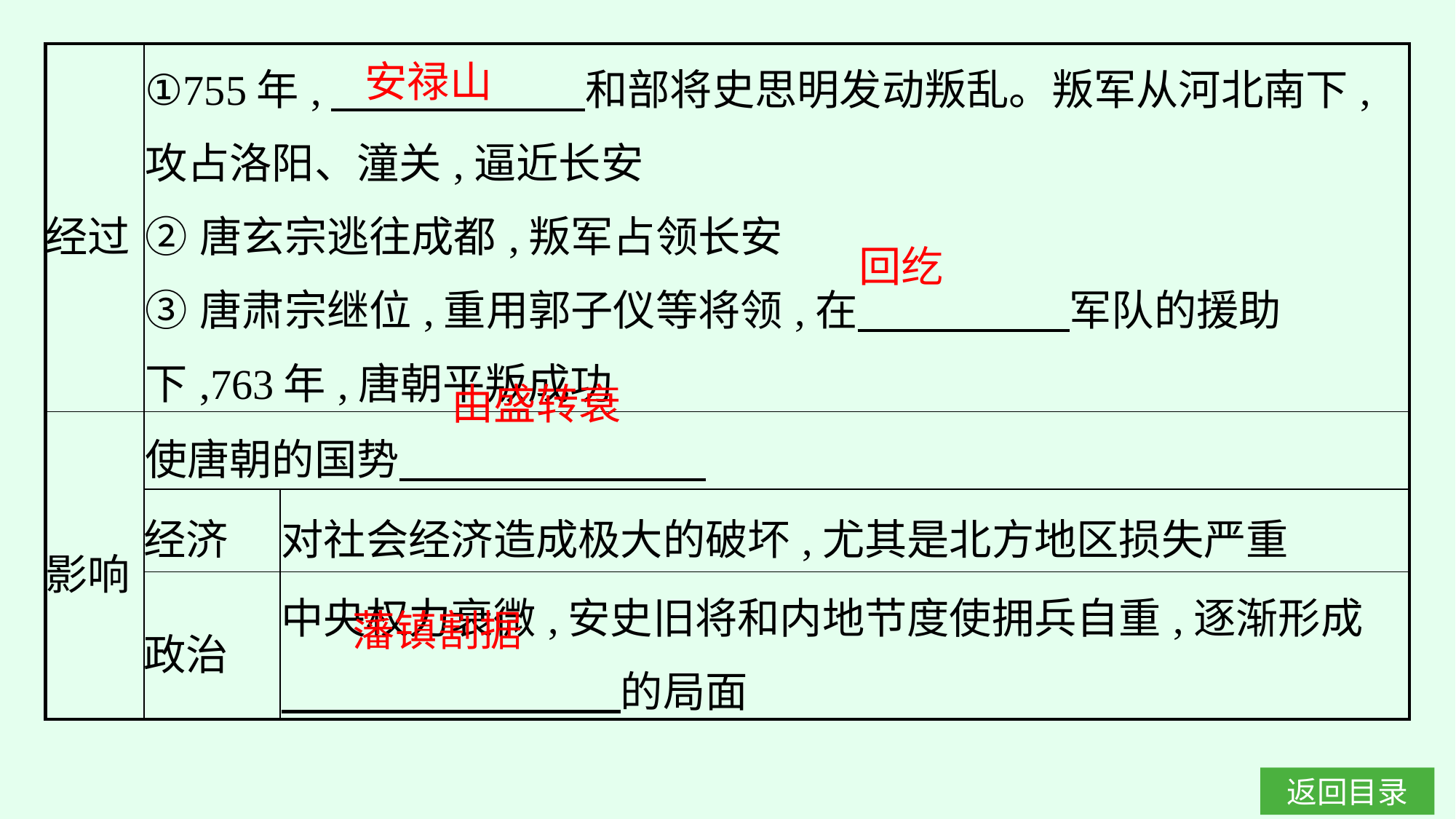

| 经过 | ①755年,　　　　　　和部将史思明发动叛乱。叛军从河北南下,攻占洛阳、潼关,逼近长安  ②唐玄宗逃往成都,叛军占领长安 ③唐肃宗继位,重用郭子仪等将领,在　　　　　军队的援助下,763年,唐朝平叛成功 |  |
| --- | --- | --- |
| 影响 | 使唐朝的国势 |  |
|  | 经济 | 对社会经济造成极大的破坏,尤其是北方地区损失严重 |
|  | 政治 | 中央权力衰微,安史旧将和内地节度使拥兵自重,逐渐形成 　　　　　　　　的局面 |
安禄山
回纥
由盛转衰
藩镇割据